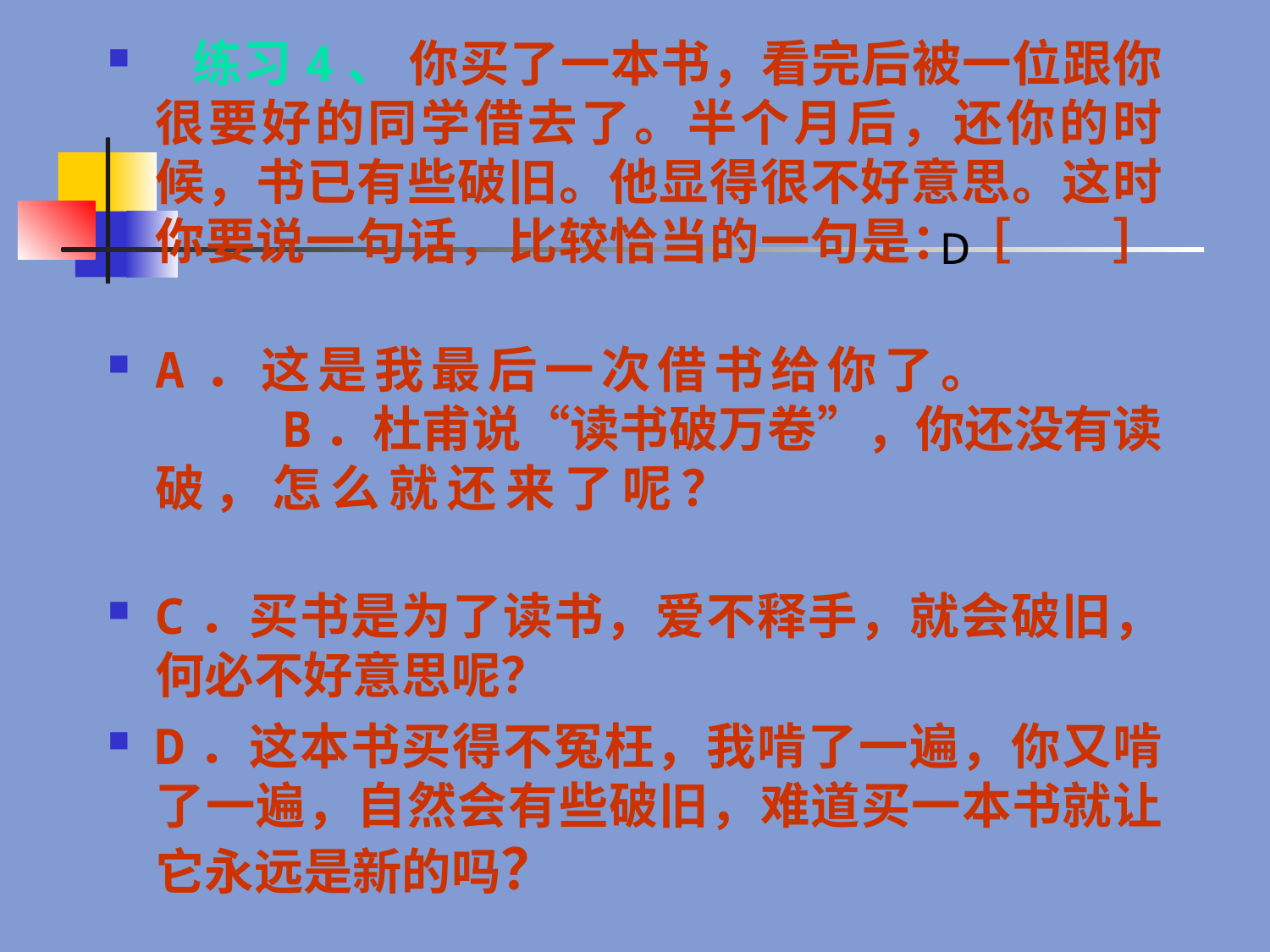

练习4、 你买了一本书，看完后被一位跟你很要好的同学借去了。半个月后，还你的时候，书已有些破旧。他显得很不好意思。这时你要说一句话，比较恰当的一句是：［　　］
A．这是我最后一次借书给你了。			B．杜甫说“读书破万卷”，你还没有读破，怎么就还来了呢？
C．买书是为了读书，爱不释手，就会破旧，何必不好意思呢？
D．这本书买得不冤枉，我啃了一遍，你又啃了一遍，自然会有些破旧，难道买一本书就让它永远是新的吗？
D